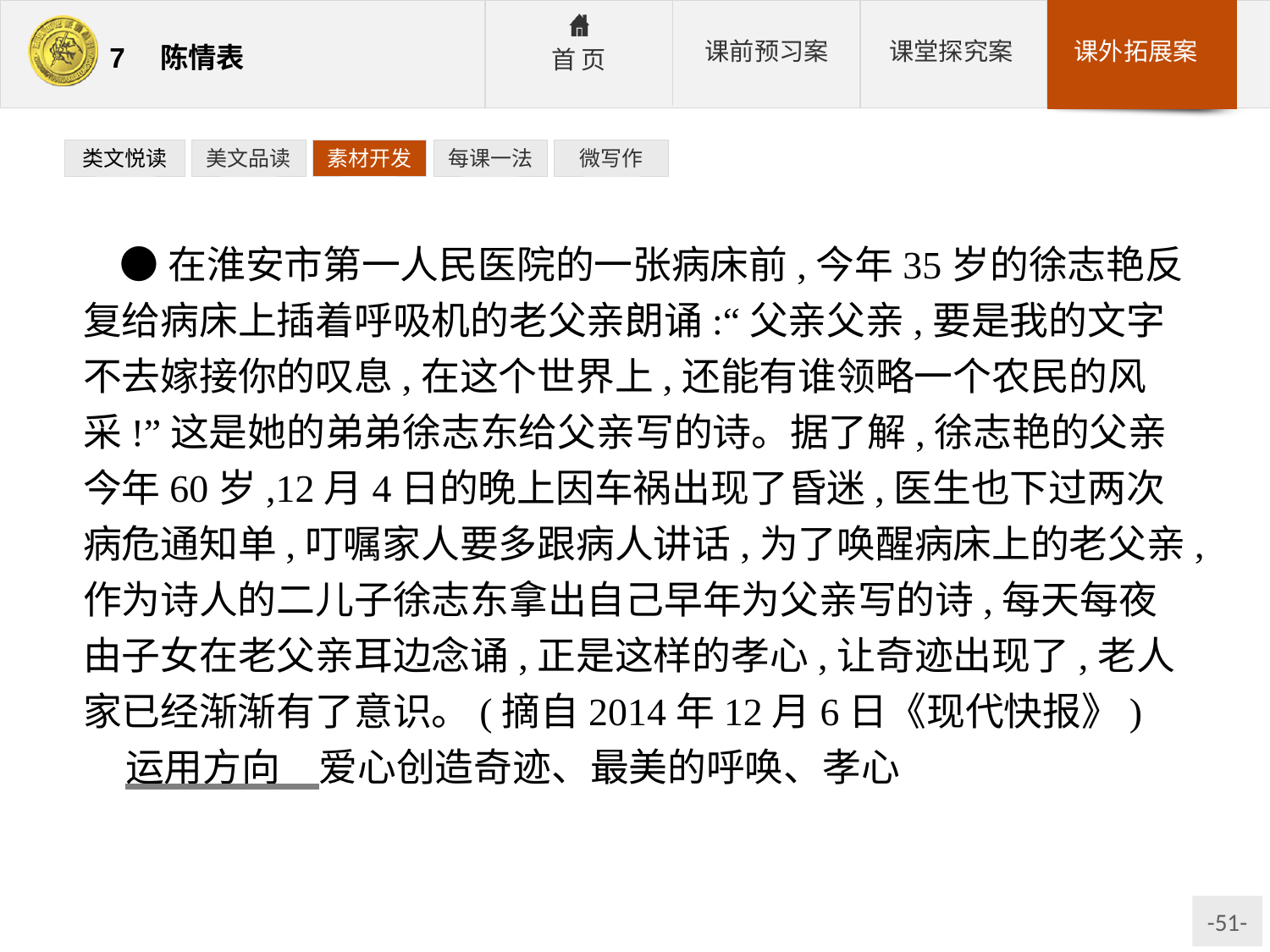

类文悦读
美文品读
素材开发
每课一法
微写作
●在淮安市第一人民医院的一张病床前,今年35岁的徐志艳反复给病床上插着呼吸机的老父亲朗诵:“父亲父亲,要是我的文字不去嫁接你的叹息,在这个世界上,还能有谁领略一个农民的风采!”这是她的弟弟徐志东给父亲写的诗。据了解,徐志艳的父亲今年60岁,12月4日的晚上因车祸出现了昏迷,医生也下过两次病危通知单,叮嘱家人要多跟病人讲话,为了唤醒病床上的老父亲,作为诗人的二儿子徐志东拿出自己早年为父亲写的诗,每天每夜由子女在老父亲耳边念诵,正是这样的孝心,让奇迹出现了,老人家已经渐渐有了意识。(摘自2014年12月6日《现代快报》)
运用方向　爱心创造奇迹、最美的呼唤、孝心